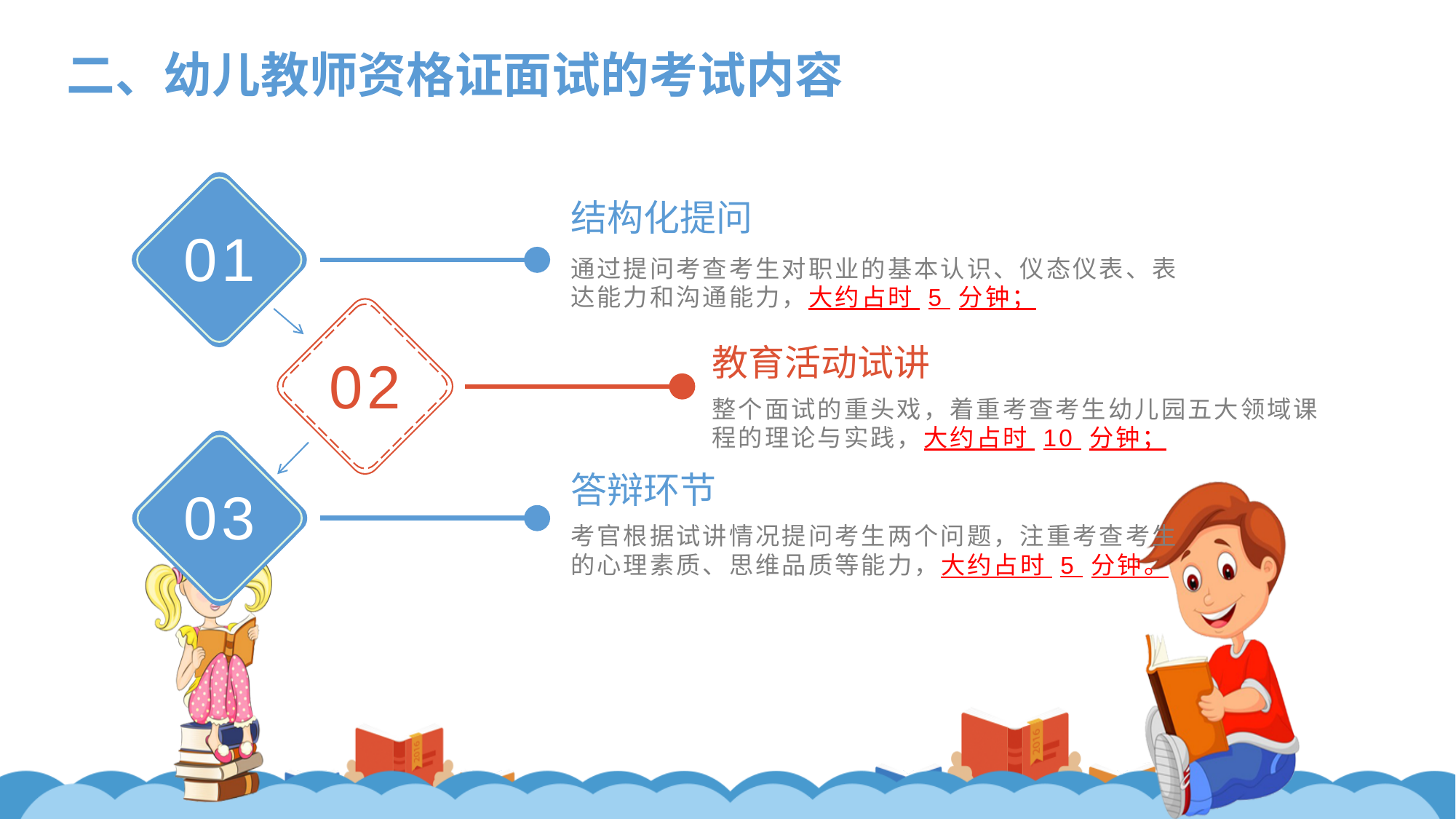

LOREM IPSUM DOLOR
二、幼儿教师资格证面试的考试内容
结构化提问

01

通过提问考查考生对职业的基本认识、仪态仪表、表达能力和沟通能力，大约占时 5 分钟；

教育活动试讲
02

整个面试的重头戏，着重考查考生幼儿园五大领域课程的理论与实践，大约占时 10 分钟；

答辩环节
03

考官根据试讲情况提问考生两个问题，注重考查考生的心理素质、思维品质等能力，大约占时 5 分钟。